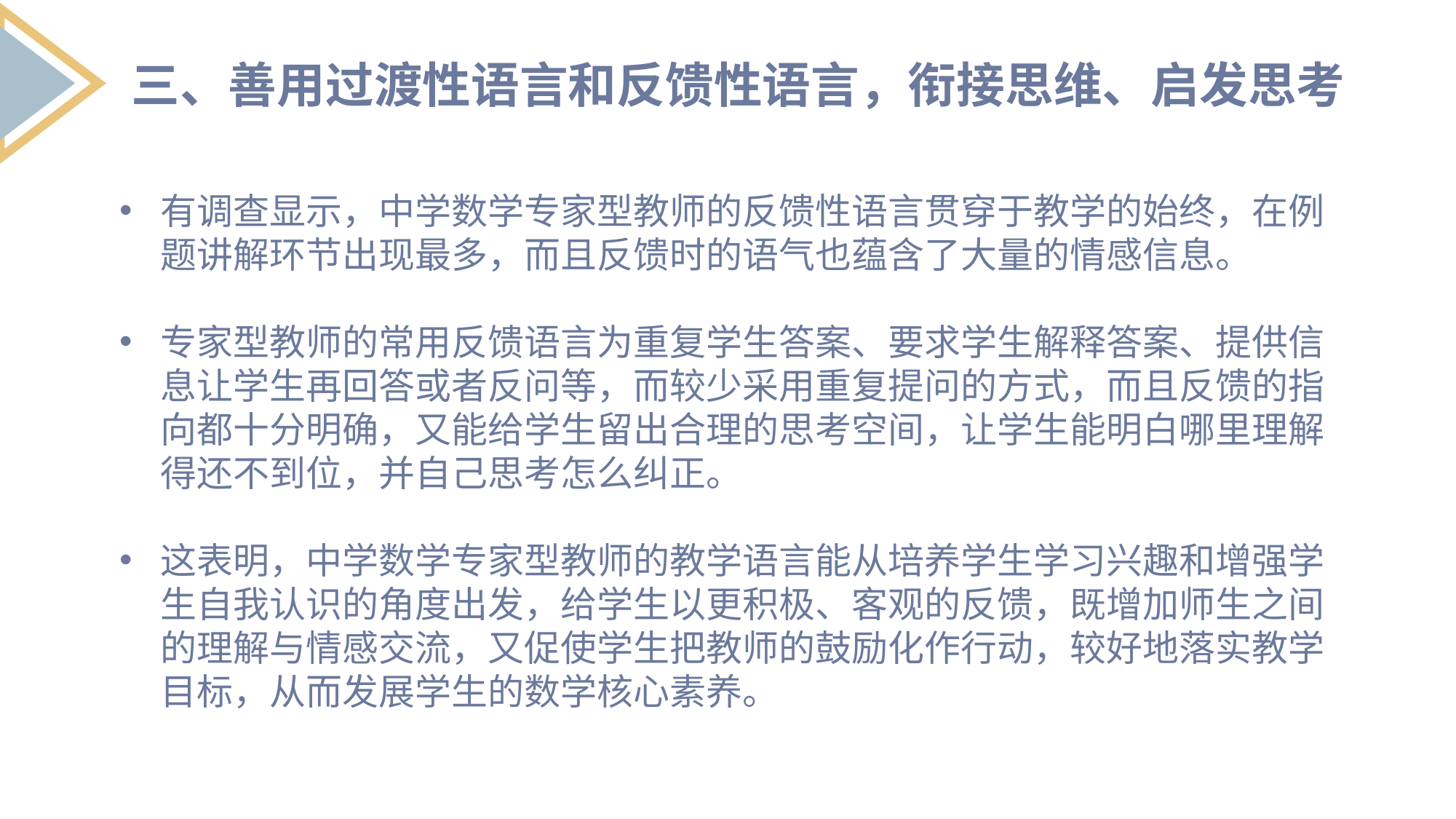

三、善用过渡性语言和反馈性语言，衔接思维、启发思考
有调查显示，中学数学专家型教师的反馈性语言贯穿于教学的始终，在例题讲解环节出现最多，而且反馈时的语气也蕴含了大量的情感信息。

专家型教师的常用反馈语言为重复学生答案、要求学生解释答案、提供信息让学生再回答或者反问等，而较少采用重复提问的方式，而且反馈的指向都十分明确，又能给学生留出合理的思考空间，让学生能明白哪里理解得还不到位，并自己思考怎么纠正。

这表明，中学数学专家型教师的教学语言能从培养学生学习兴趣和增强学生自我认识的角度出发，给学生以更积极、客观的反馈，既增加师生之间的理解与情感交流，又促使学生把教师的鼓励化作行动，较好地落实教学目标，从而发展学生的数学核心素养。